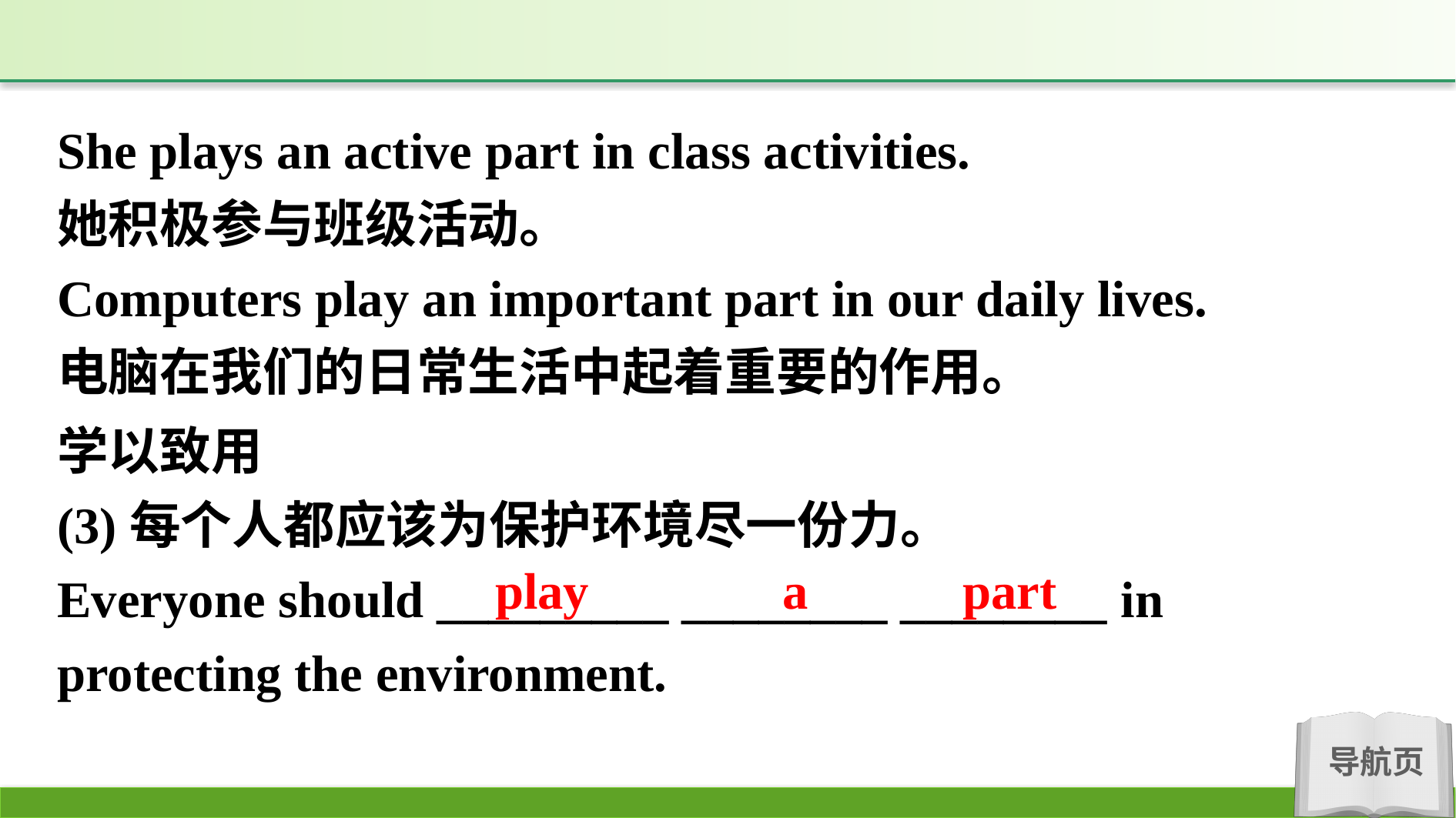

She plays an active part in class activities.
她积极参与班级活动。
Computers play an important part in our daily lives.
电脑在我们的日常生活中起着重要的作用。
学以致用
(3)每个人都应该为保护环境尽一份力。
Everyone should _________ ________ ________ in protecting the environment.
play               a            part